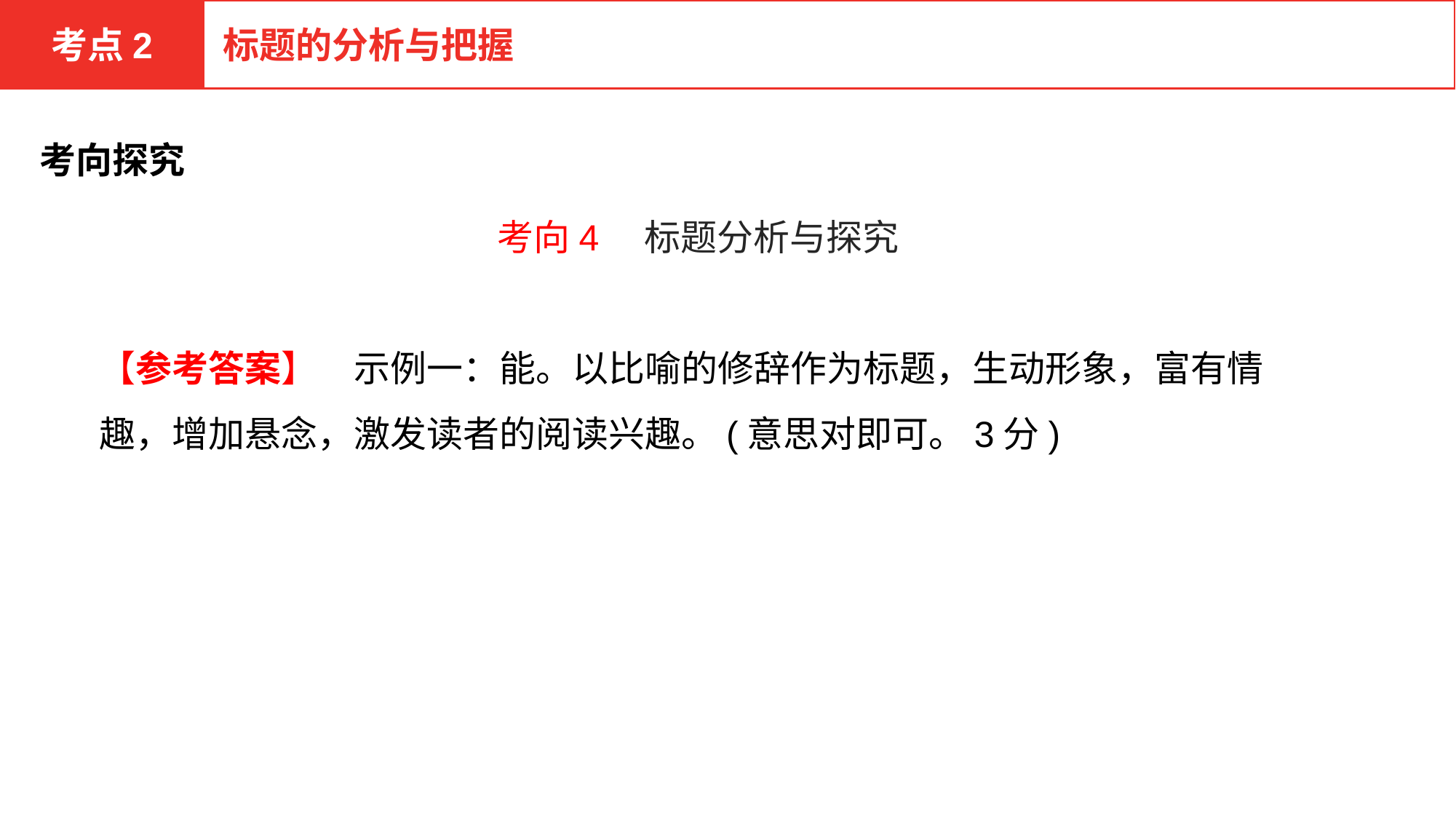

考点2
标题的分析与把握
考向探究
考向4　标题分析与探究

【参考答案】　示例一：能。以比喻的修辞作为标题，生动形象，富有情趣，增加悬念，激发读者的阅读兴趣。(意思对即可。3分)